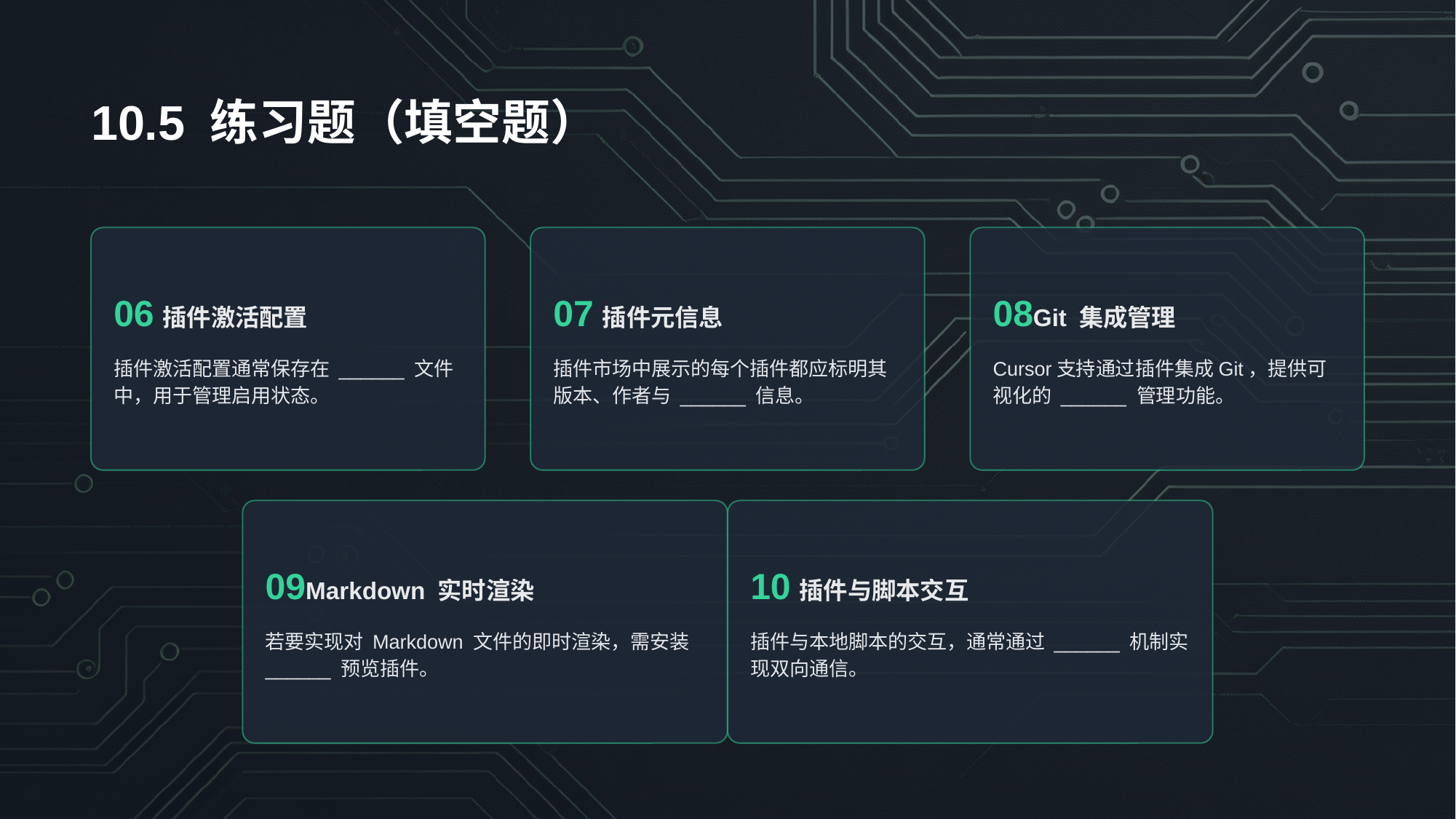

10.5 练习题（填空题）

06插件激活配置
插件激活配置通常保存在 ______ 文件中，用于管理启用状态。
07插件元信息
插件市场中展示的每个插件都应标明其版本、作者与 ______ 信息。
08Git 集成管理
Cursor支持通过插件集成Git，提供可视化的 ______ 管理功能。

09Markdown 实时渲染
若要实现对 Markdown 文件的即时渲染，需安装 ______ 预览插件。
10插件与脚本交互
插件与本地脚本的交互，通常通过 ______ 机制实现双向通信。